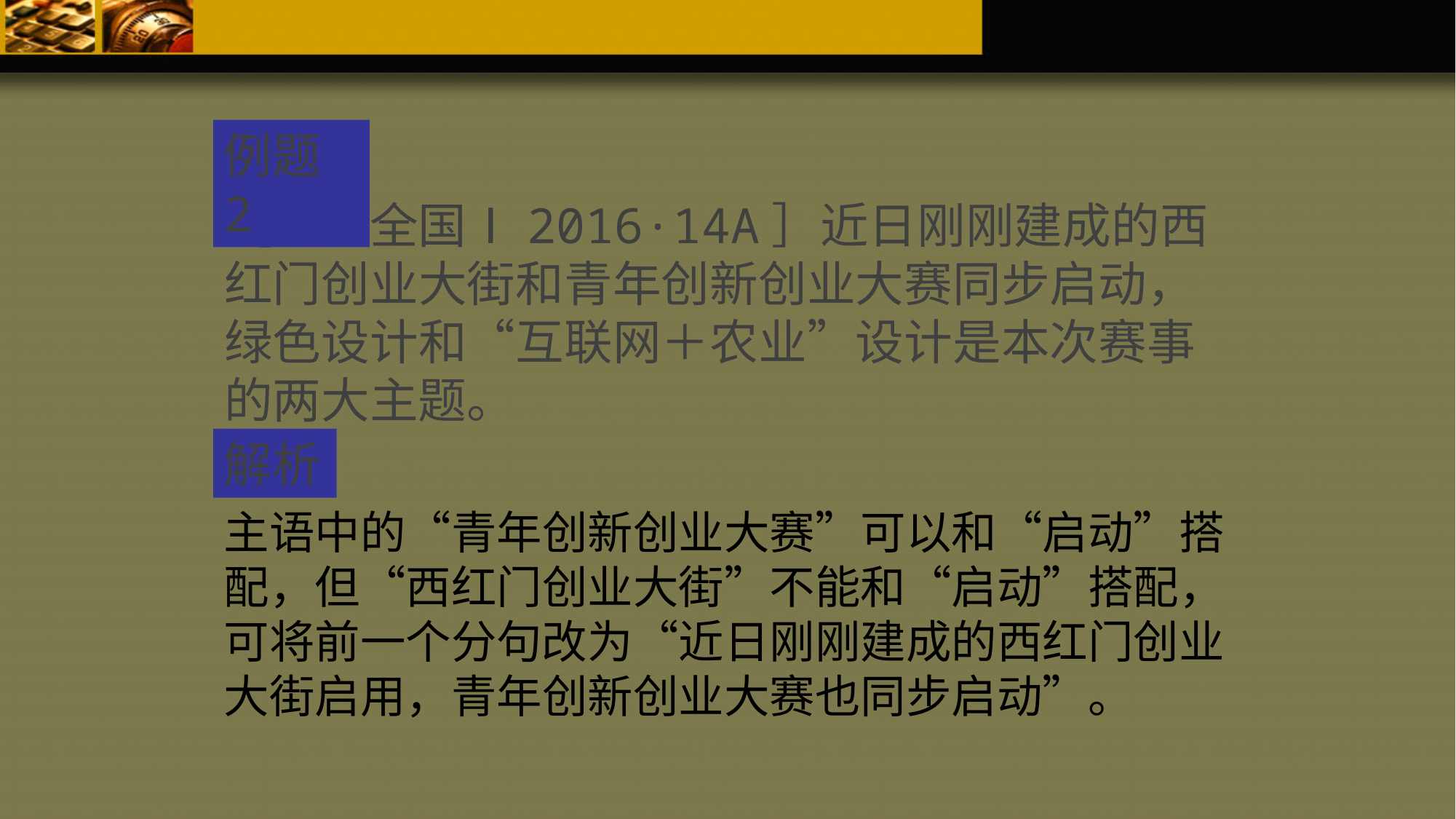

例题2
［课标全国Ⅰ2016·14A］近日刚刚建成的西红门创业大街和青年创新创业大赛同步启动，绿色设计和“互联网＋农业”设计是本次赛事的两大主题。
解析
主语中的“青年创新创业大赛”可以和“启动”搭配，但“西红门创业大街”不能和“启动”搭配，可将前一个分句改为“近日刚刚建成的西红门创业大街启用，青年创新创业大赛也同步启动”。